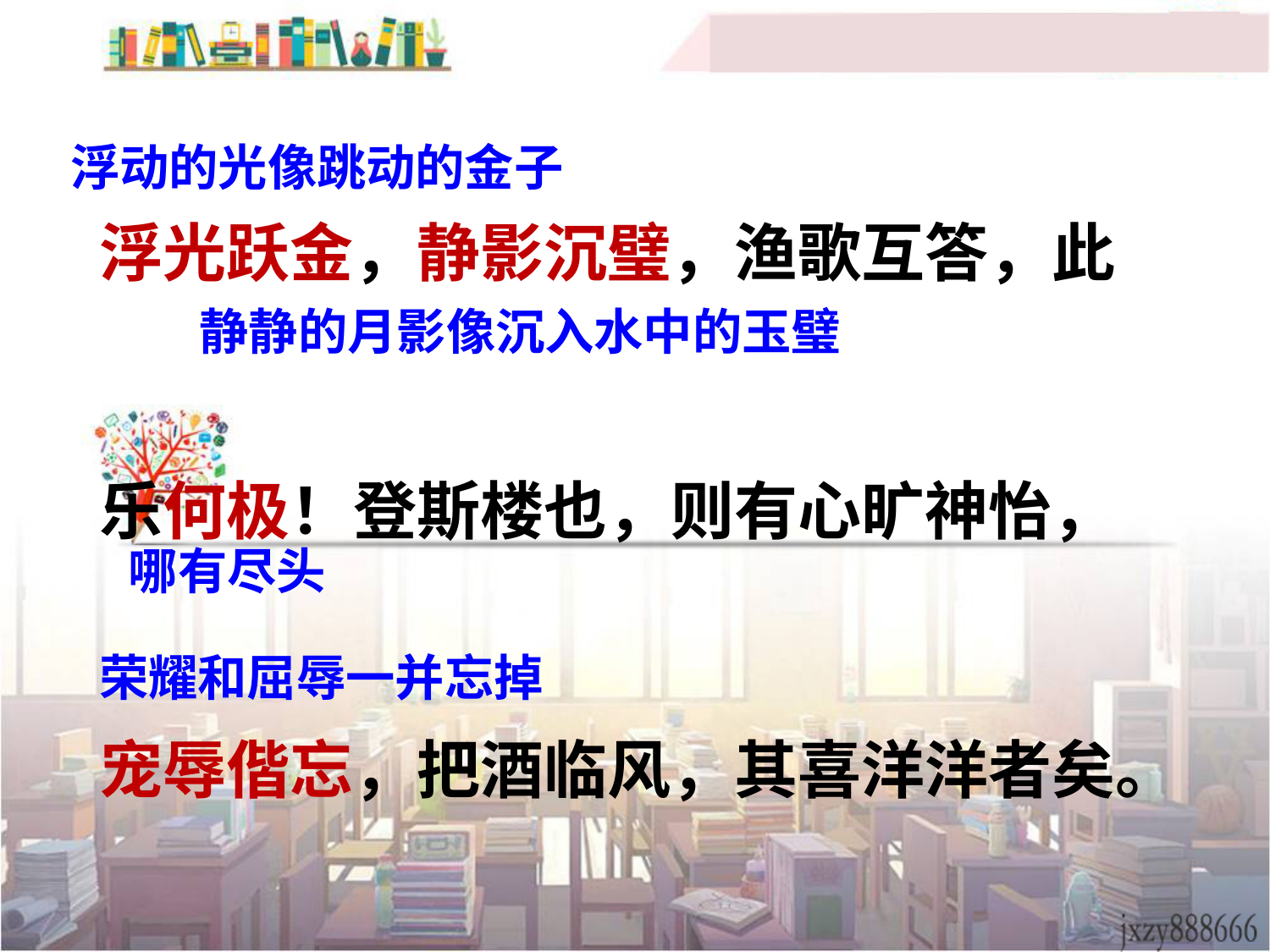

浮动的光像跳动的金子
浮光跃金，静影沉璧，渔歌互答，此

乐何极！登斯楼也，则有心旷神怡，

宠辱偕忘，把酒临风，其喜洋洋者矣。
静静的月影像沉入水中的玉璧
哪有尽头
荣耀和屈辱一并忘掉